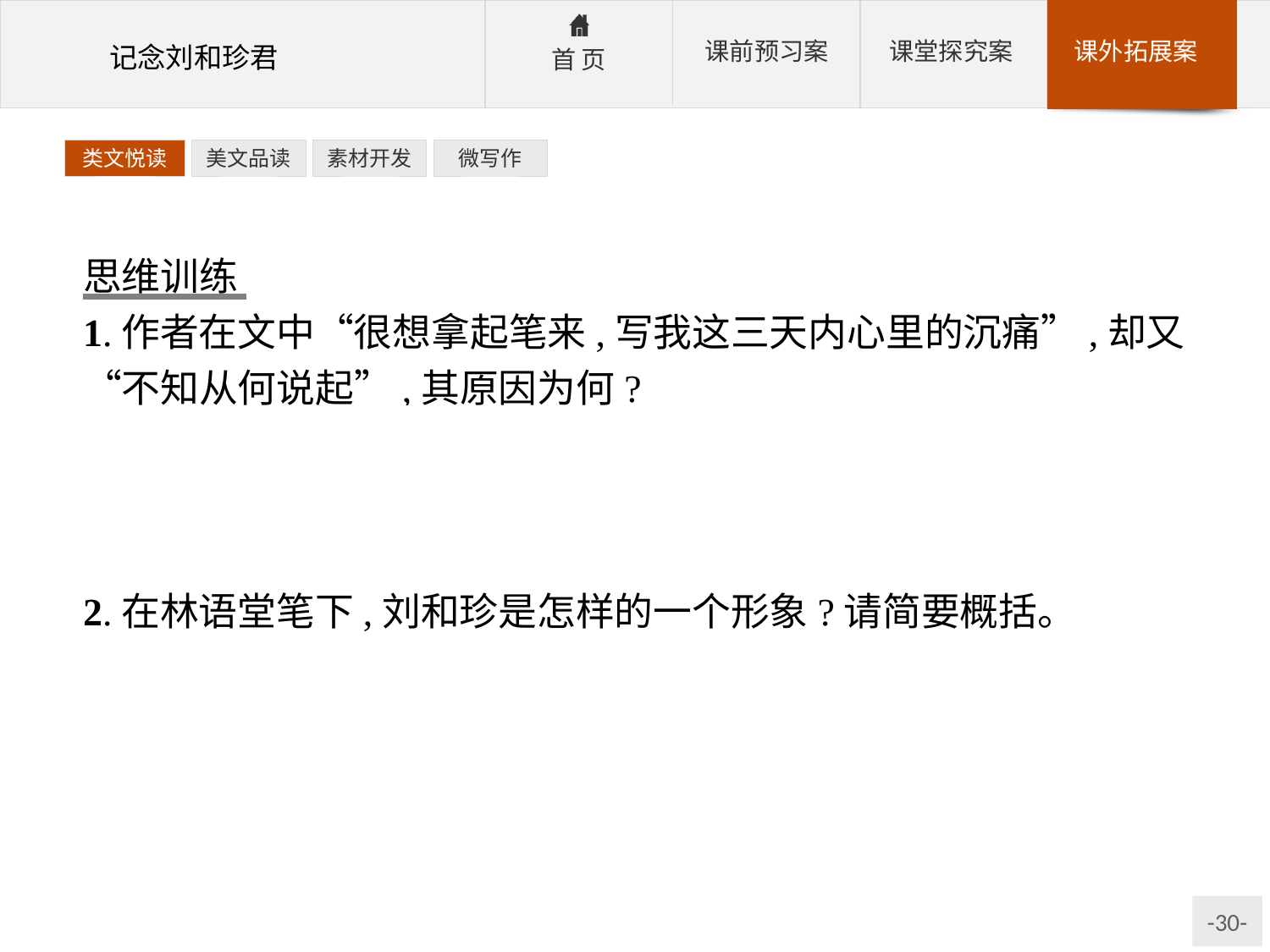

类文悦读
美文品读
素材开发
微写作
思维训练
1.作者在文中“很想拿起笔来,写我这三天内心里的沉痛”,却又“不知从何说起”,其原因为何?
参考答案:因为刘杨二女士之死让作者感到极度哀恸,以致有些“昏头昏脑”,牺牲的刘女士是作者最熟识最佩服嘉许的学生之一,刘杨二女士为亡国遭难,作者已暗中感觉到亡国的隐痛。
2.在林语堂笔下,刘和珍是怎样的一个形象?请简要概括。
参考答案:刘和珍是一个为人和顺、功课用功、自求进益、克己耐劳、能干有为、精干灵敏、热心国事、坚持抗争、临危不惧、反抗反对派的女学生形象。